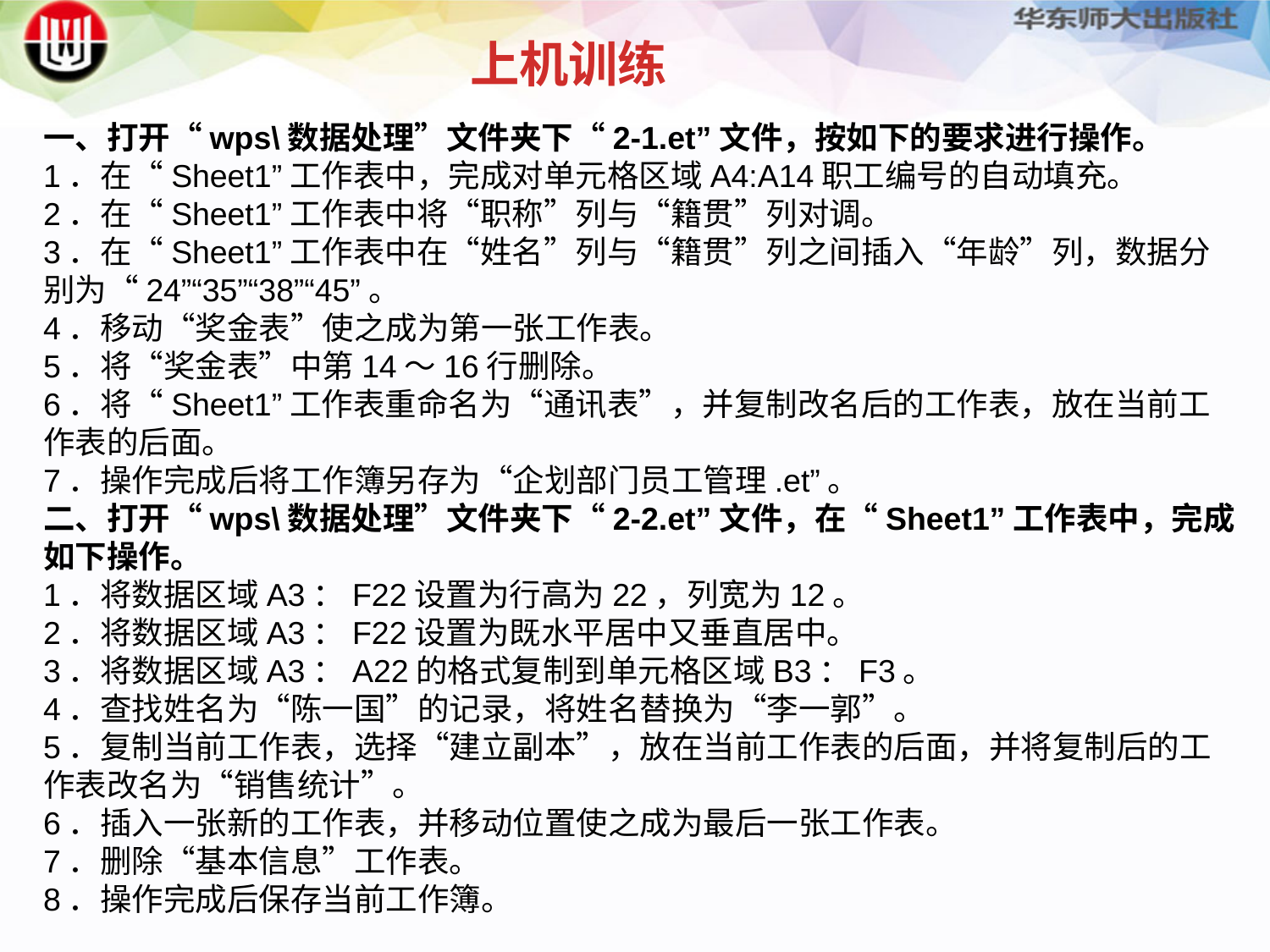

上机训练
一、打开“wps\数据处理”文件夹下“2-1.et”文件，按如下的要求进行操作。
1．在“Sheet1”工作表中，完成对单元格区域A4:A14职工编号的自动填充。2．在“Sheet1”工作表中将“职称”列与“籍贯”列对调。3．在“Sheet1”工作表中在“姓名”列与“籍贯”列之间插入“年龄”列，数据分别为“24”“35”“38”“45”。4．移动“奖金表”使之成为第一张工作表。5．将“奖金表”中第14～16行删除。6．将“Sheet1”工作表重命名为“通讯表”，并复制改名后的工作表，放在当前工作表的后面。7．操作完成后将工作簿另存为“企划部门员工管理.et”。
二、打开“wps\数据处理”文件夹下“2-2.et”文件，在“Sheet1”工作表中，完成如下操作。
1．将数据区域A3：F22设置为行高为22，列宽为12。2．将数据区域A3：F22设置为既水平居中又垂直居中。3．将数据区域A3：A22的格式复制到单元格区域B3：F3。4．查找姓名为“陈一国”的记录，将姓名替换为“李一郭”。5．复制当前工作表，选择“建立副本”，放在当前工作表的后面，并将复制后的工作表改名为“销售统计”。6．插入一张新的工作表，并移动位置使之成为最后一张工作表。7．删除“基本信息”工作表。8．操作完成后保存当前工作簿。